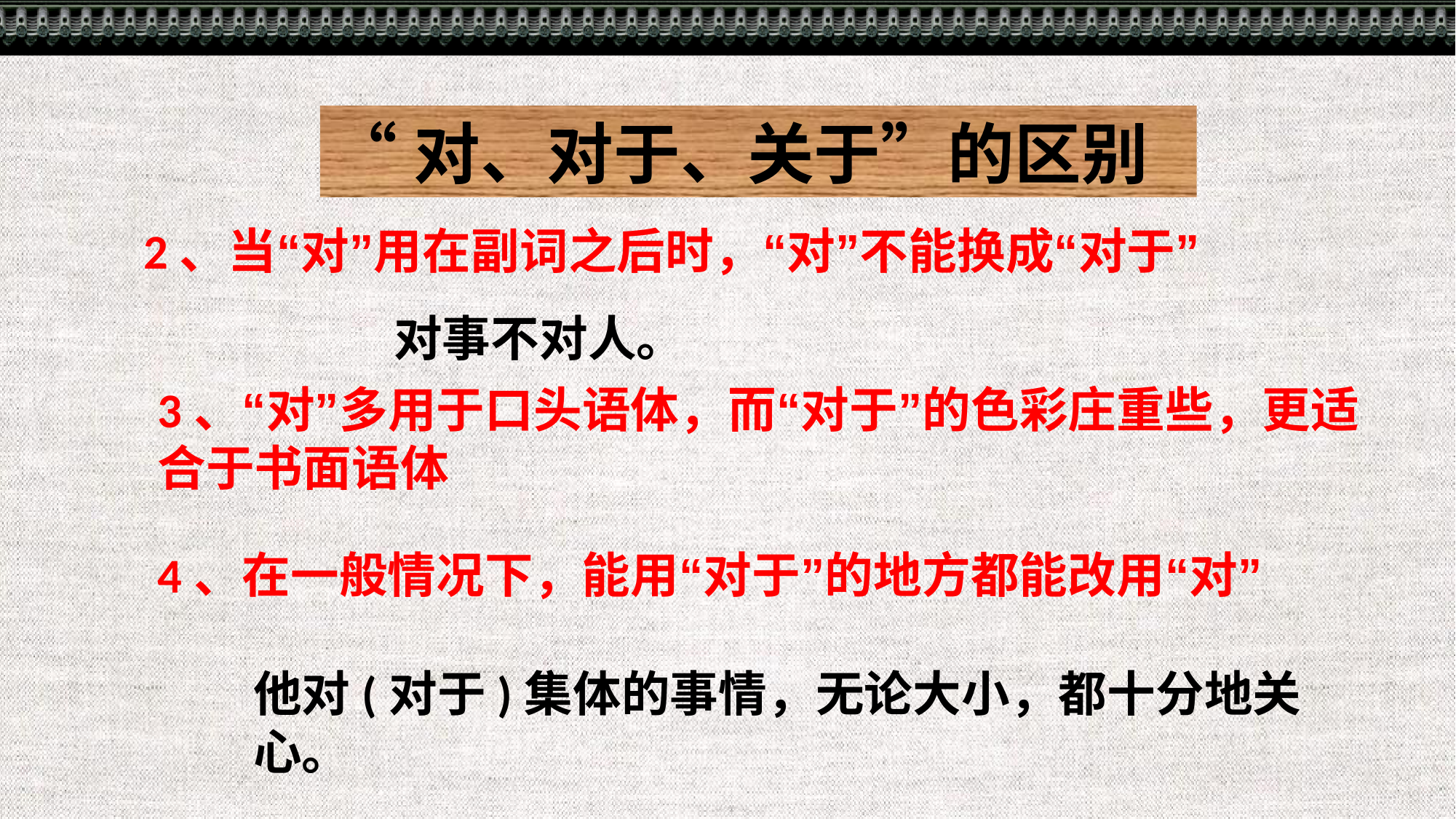

“对、对于、关于”的区别
2、当“对”用在副词之后时，“对”不能换成“对于”
 对事不对人。
3、“对”多用于口头语体，而“对于”的色彩庄重些，更适合于书面语体
4、在一般情况下，能用“对于”的地方都能改用“对”
他对(对于)集体的事情，无论大小，都十分地关心。